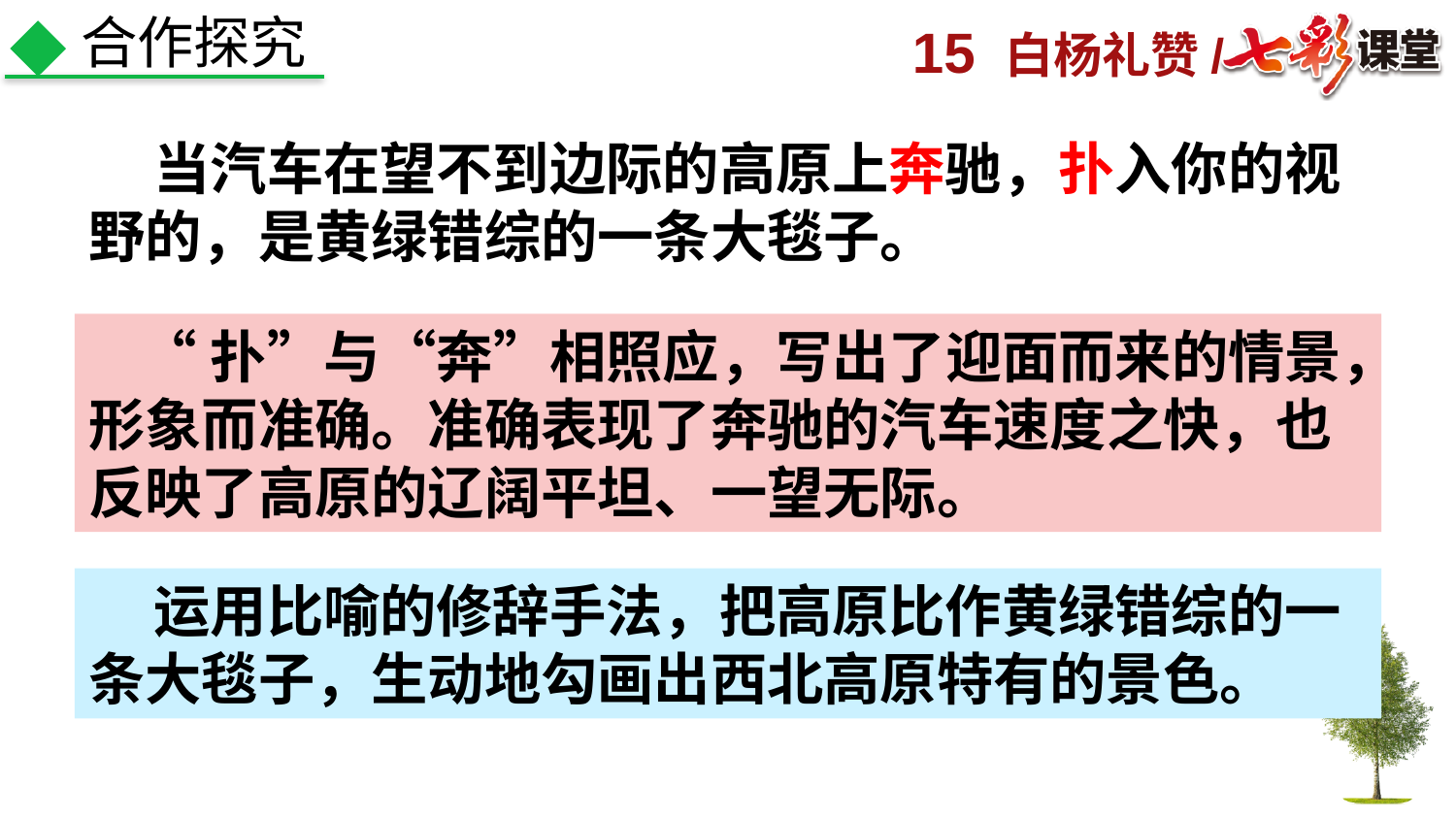

合作探究

    当汽车在望不到边际的高原上奔驰，扑入你的视野的，是黄绿错综的一条大毯子。
    “扑”与“奔”相照应，写出了迎面而来的情景，形象而准确。准确表现了奔驰的汽车速度之快，也反映了高原的辽阔平坦、一望无际。
    运用比喻的修辞手法，把高原比作黄绿错综的一条大毯子，生动地勾画出西北高原特有的景色。